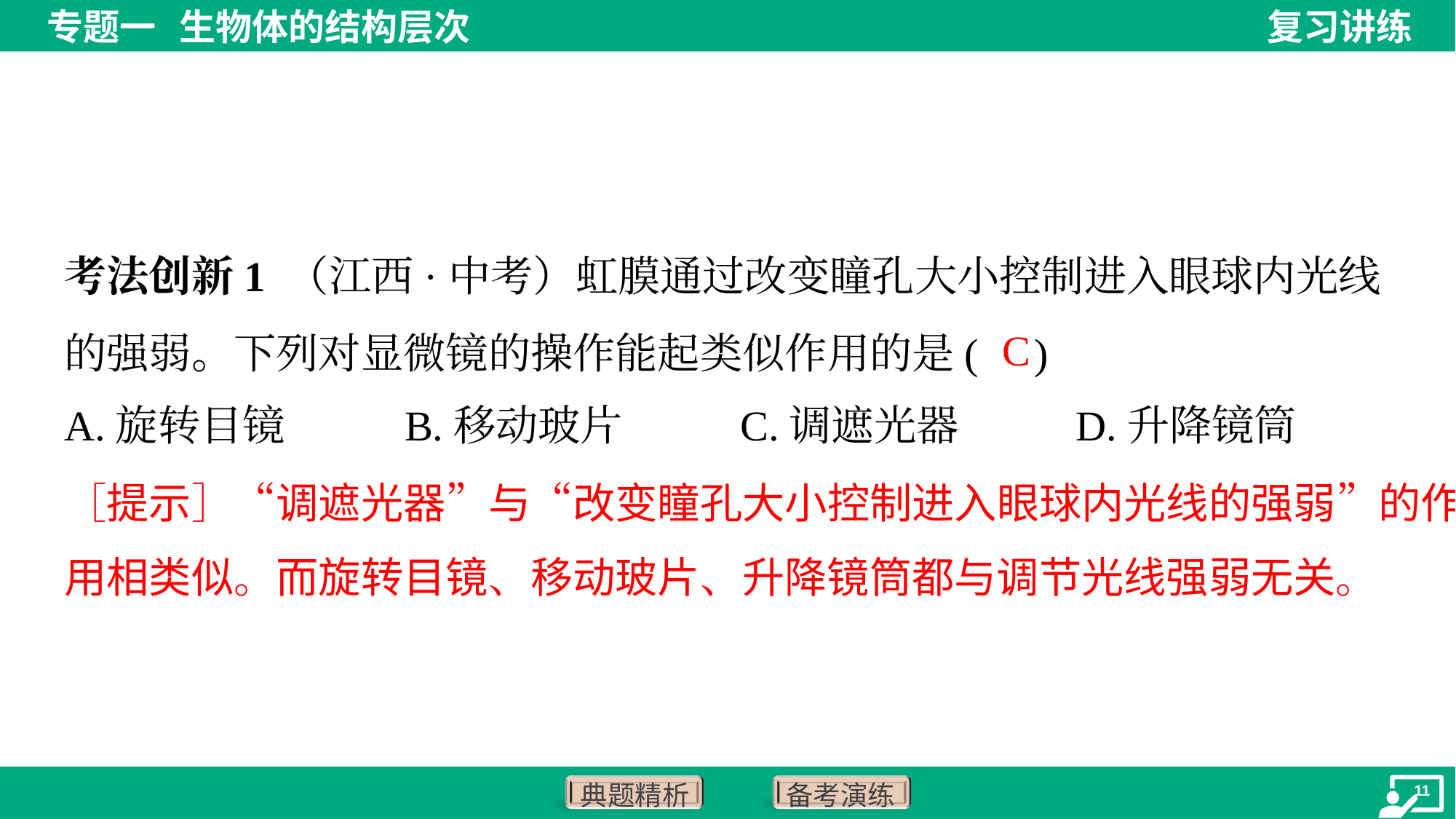

考法创新1 （江西·中考）虹膜通过改变瞳孔大小控制进入眼球内光线的强弱。下列对显微镜的操作能起类似作用的是(     )
C
A.旋转目镜	B.移动玻片	C.调遮光器	D.升降镜筒
［提示］“调遮光器”与“改变瞳孔大小控制进入眼球内光线的强弱”的作
用相类似。而旋转目镜、移动玻片、升降镜筒都与调节光线强弱无关。